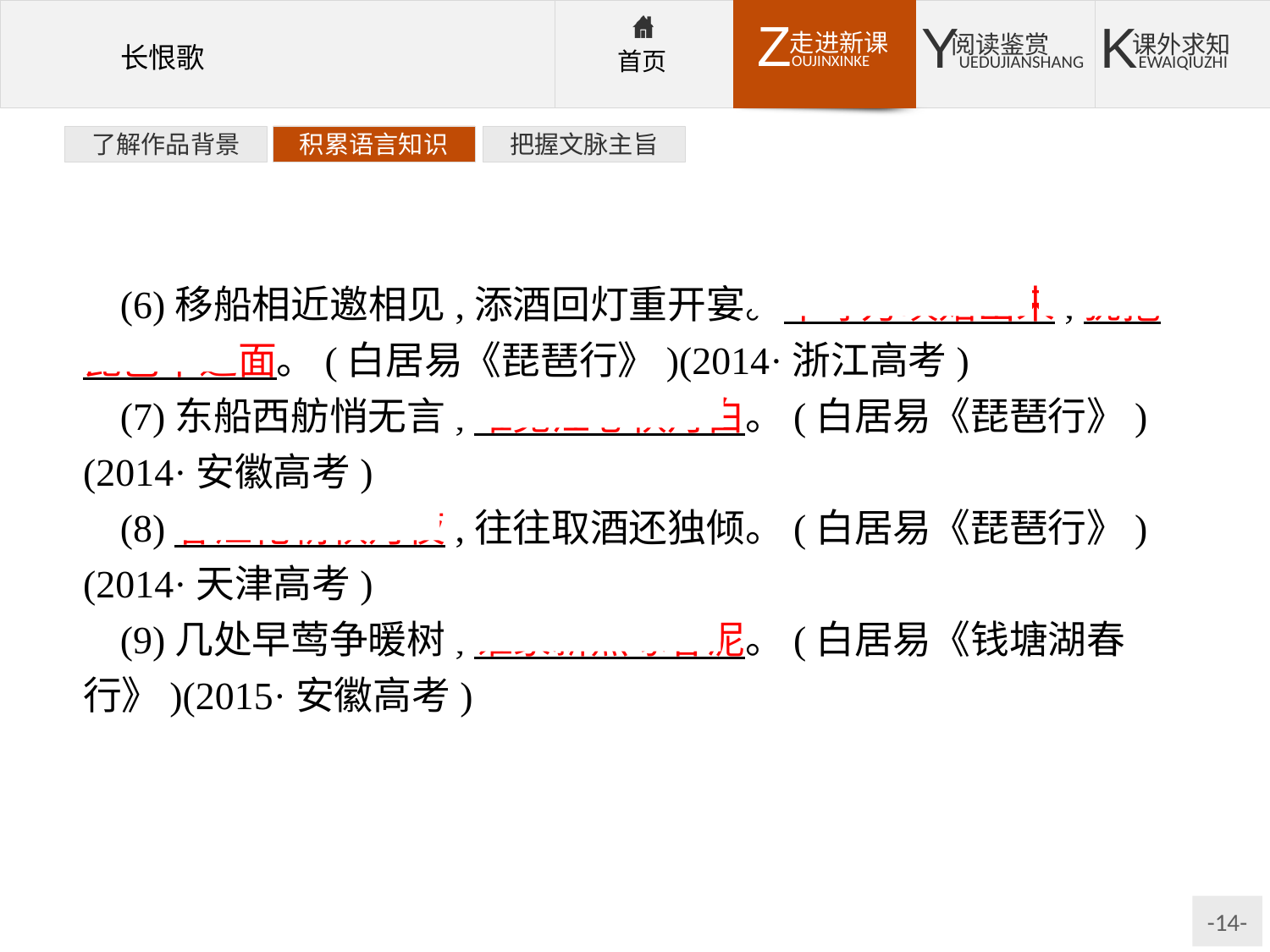

了解作品背景
积累语言知识
把握文脉主旨
(6)移船相近邀相见,添酒回灯重开宴。千呼万唤始出来,犹抱琵琶半遮面。(白居易《琵琶行》)(2014·浙江高考)
(7)东船西舫悄无言,唯见江心秋月白。(白居易《琵琶行》)(2014·安徽高考)
(8)春江花朝秋月夜,往往取酒还独倾。(白居易《琵琶行》)(2014·天津高考)
(9)几处早莺争暖树,谁家新燕啄春泥。(白居易《钱塘湖春行》)(2015·安徽高考)